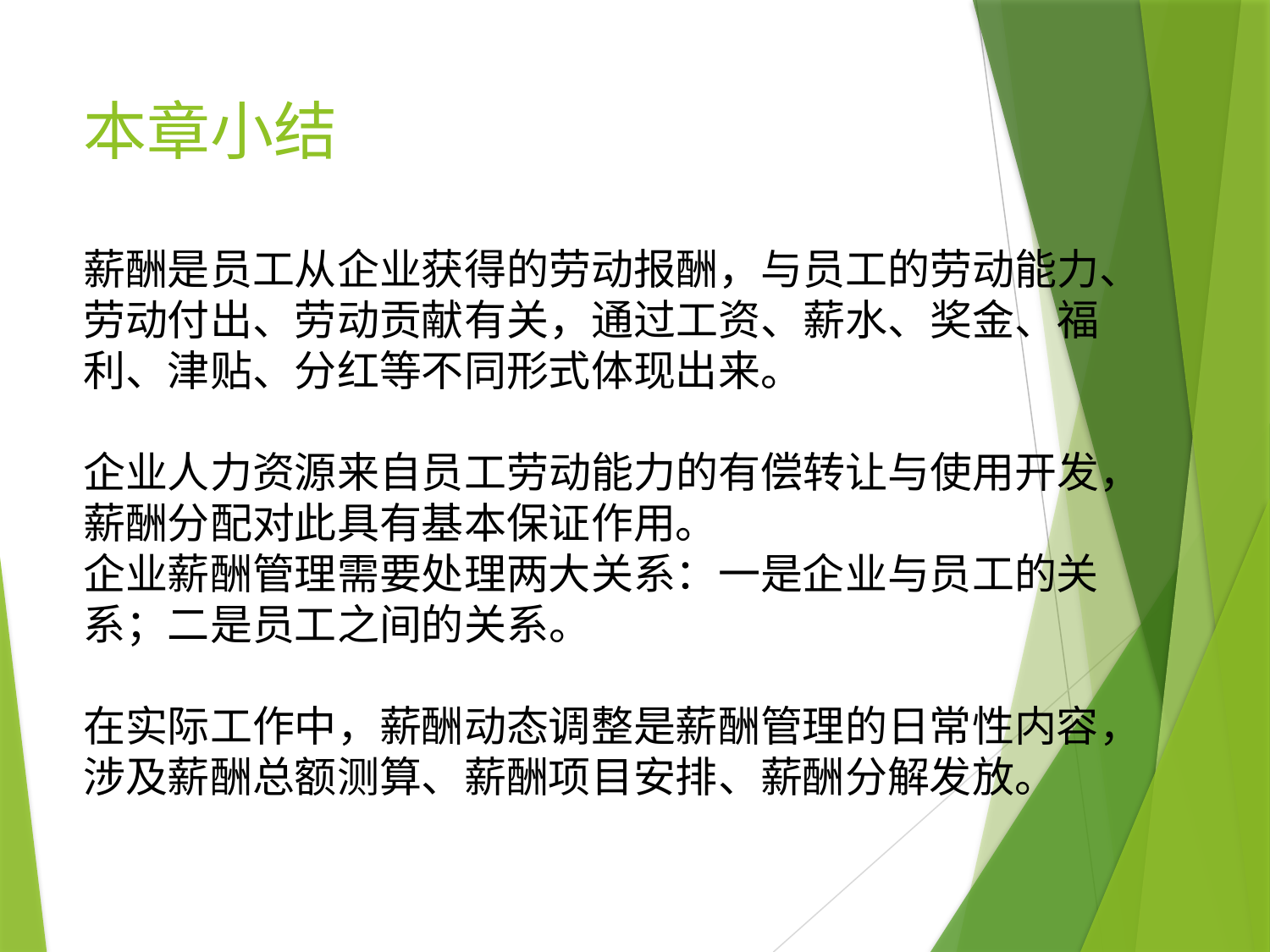

# 本章小结
薪酬是员工从企业获得的劳动报酬，与员工的劳动能力、劳动付出、劳动贡献有关，通过工资、薪水、奖金、福利、津贴、分红等不同形式体现出来。

企业人力资源来自员工劳动能力的有偿转让与使用开发，薪酬分配对此具有基本保证作用。
企业薪酬管理需要处理两大关系：一是企业与员工的关系；二是员工之间的关系。

在实际工作中，薪酬动态调整是薪酬管理的日常性内容，涉及薪酬总额测算、薪酬项目安排、薪酬分解发放。